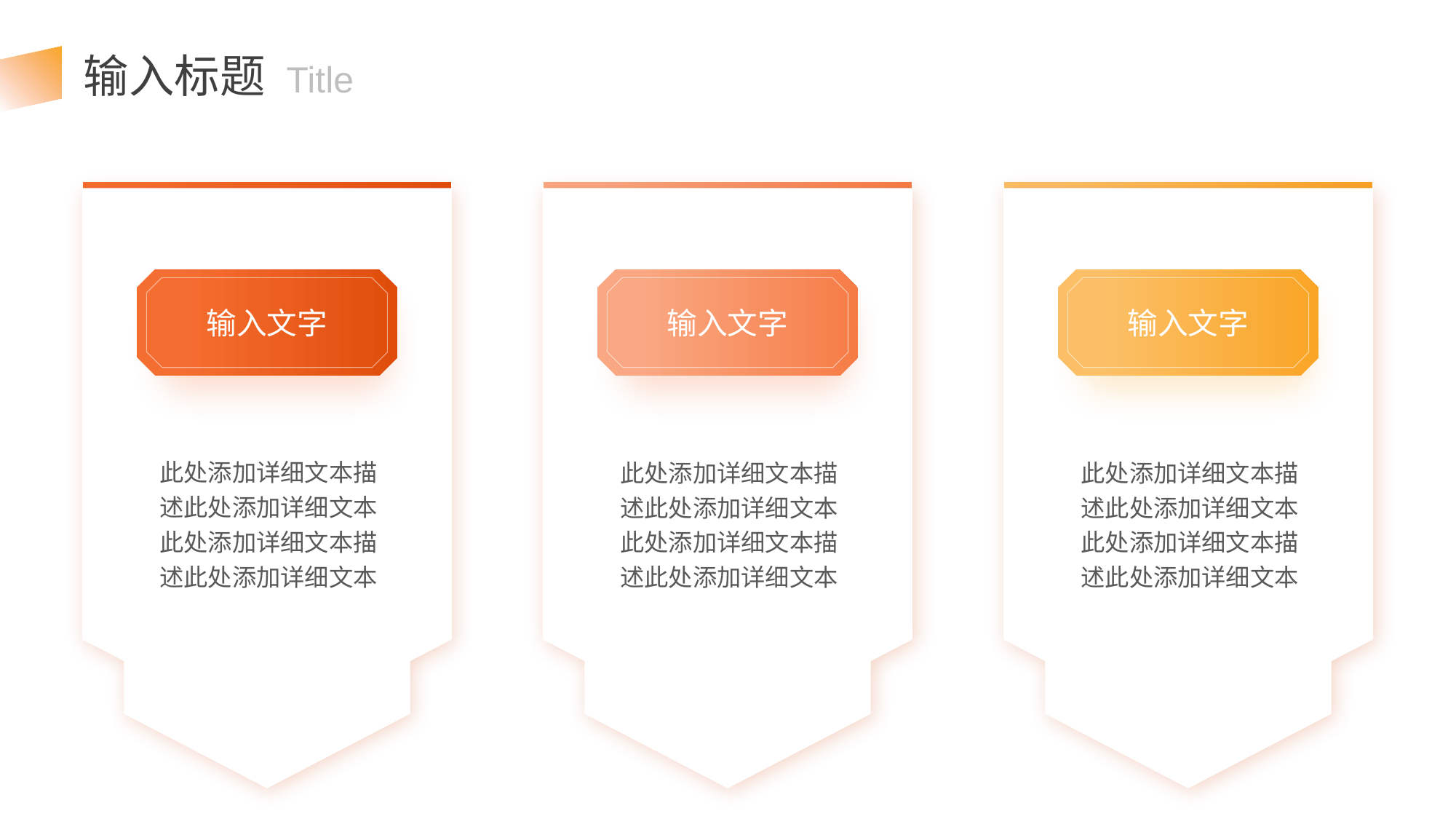

输入标题 Title

输入文字
输入文字
输入文字

此处添加详细文本描述此处添加详细文本此处添加详细文本描述此处添加详细文本
此处添加详细文本描述此处添加详细文本此处添加详细文本描述此处添加详细文本

此处添加详细文本描述此处添加详细文本此处添加详细文本描述此处添加详细文本